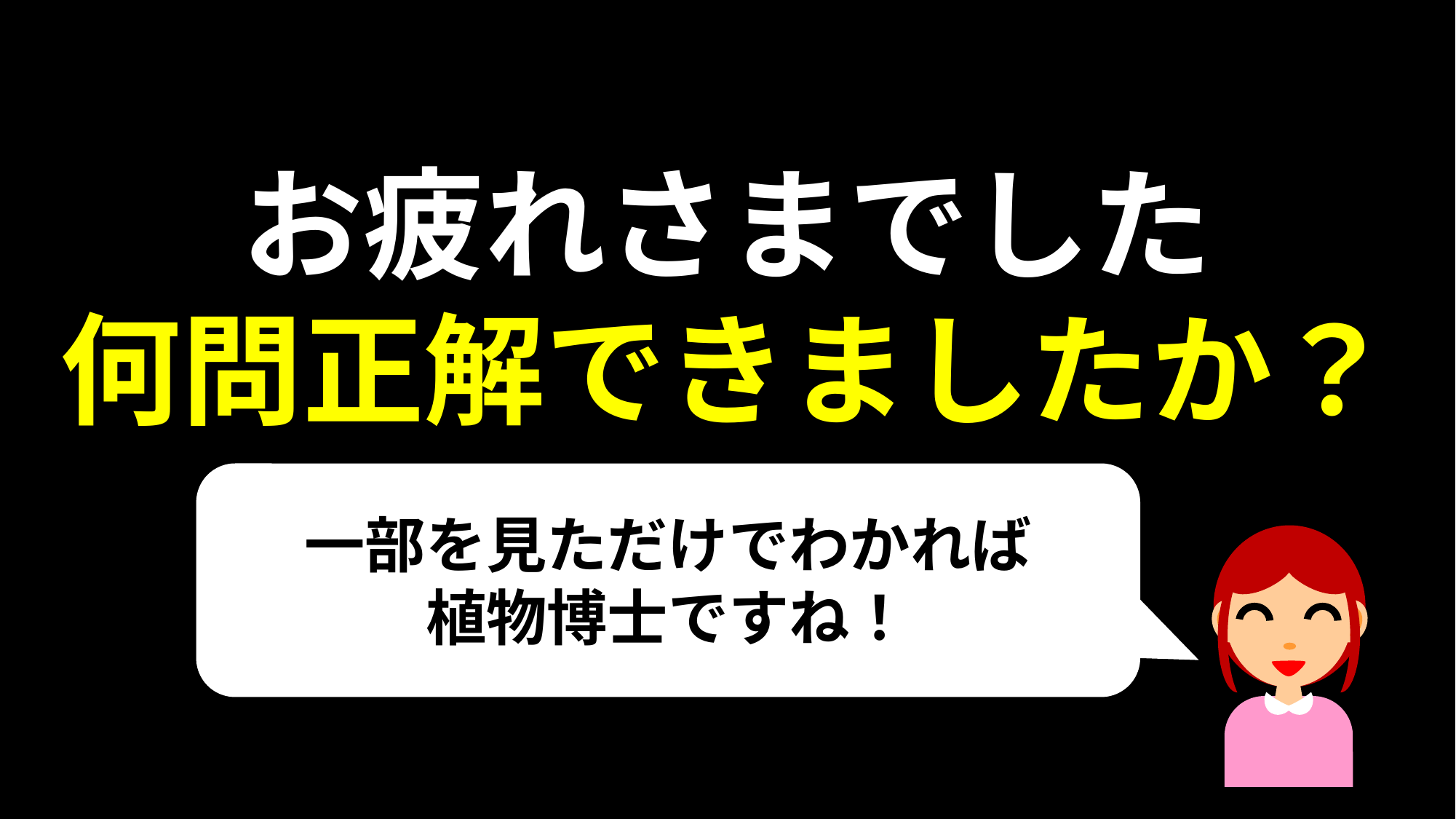

お疲れさまでした
何問正解できましたか？

一部を見ただけでわかれば
植物博士ですね！